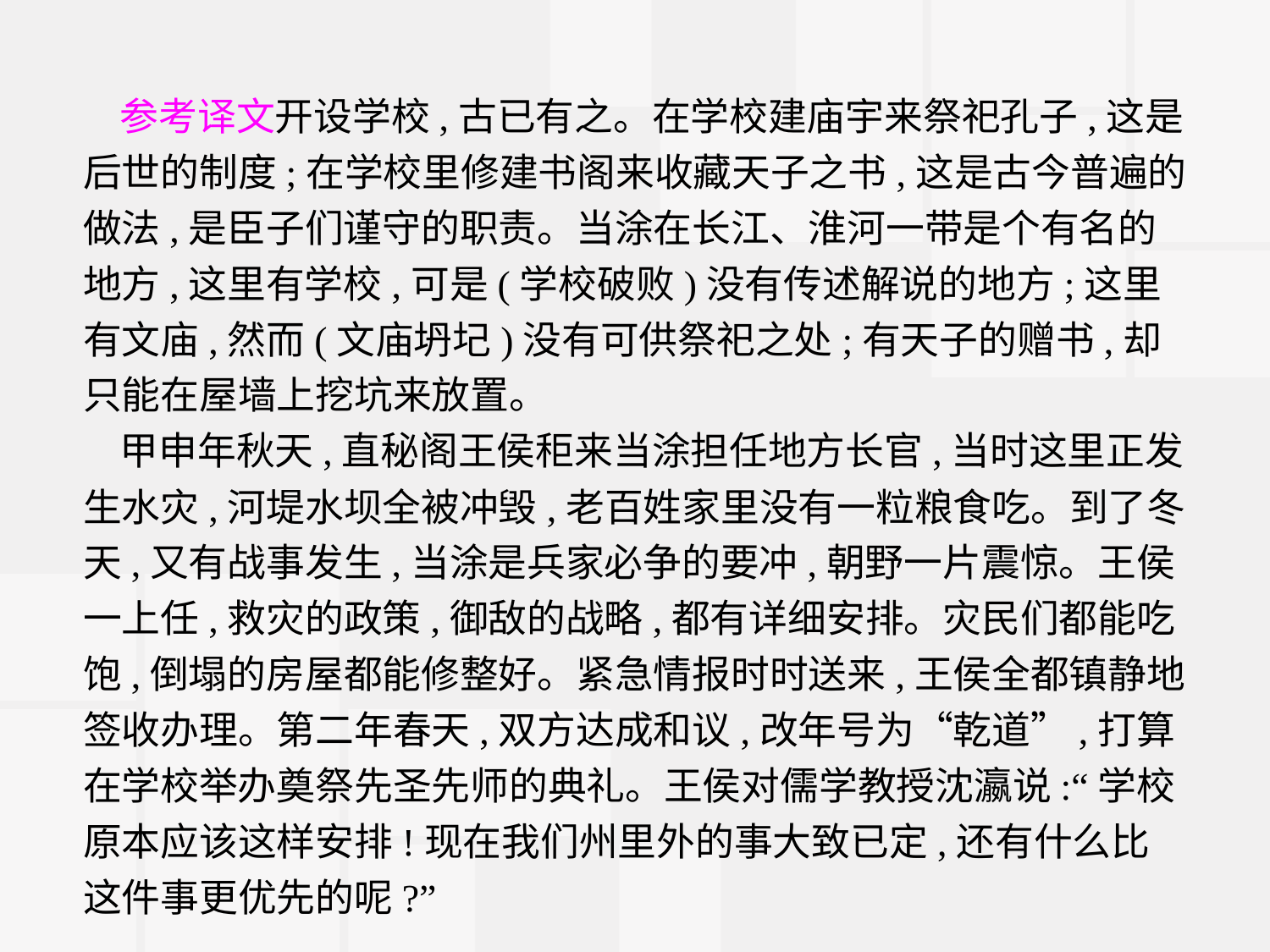

参考译文开设学校,古已有之。在学校建庙宇来祭祀孔子,这是后世的制度;在学校里修建书阁来收藏天子之书,这是古今普遍的做法,是臣子们谨守的职责。当涂在长江、淮河一带是个有名的地方,这里有学校,可是(学校破败)没有传述解说的地方;这里有文庙,然而(文庙坍圮)没有可供祭祀之处;有天子的赠书,却只能在屋墙上挖坑来放置。
甲申年秋天,直秘阁王侯秬来当涂担任地方长官,当时这里正发生水灾,河堤水坝全被冲毁,老百姓家里没有一粒粮食吃。到了冬天,又有战事发生,当涂是兵家必争的要冲,朝野一片震惊。王侯一上任,救灾的政策,御敌的战略,都有详细安排。灾民们都能吃饱,倒塌的房屋都能修整好。紧急情报时时送来,王侯全都镇静地签收办理。第二年春天,双方达成和议,改年号为“乾道”,打算在学校举办奠祭先圣先师的典礼。王侯对儒学教授沈瀛说:“学校原本应该这样安排!现在我们州里外的事大致已定,还有什么比这件事更优先的呢?”